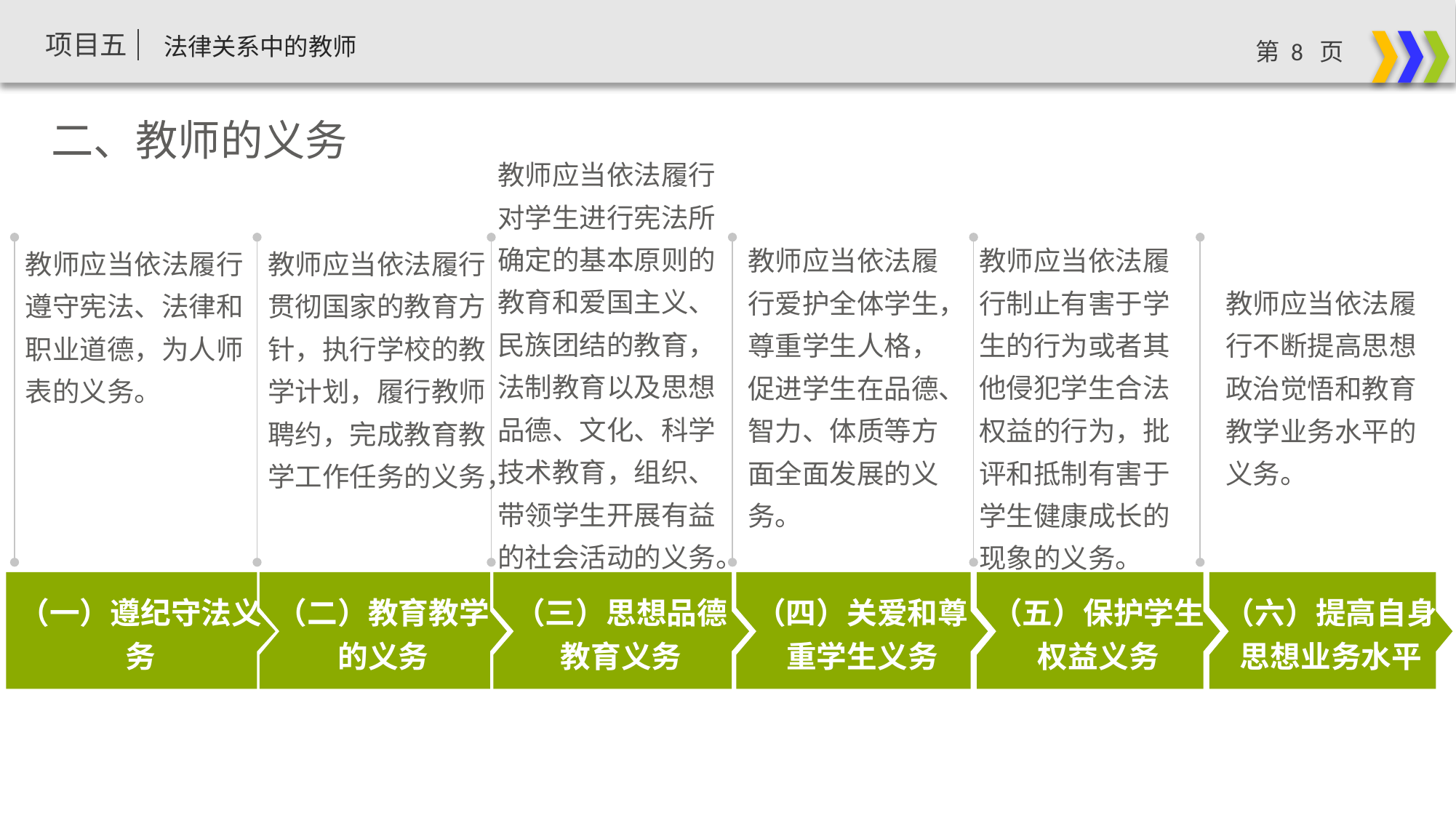

二、教师的义务
教师应当依法履行对学生进行宪法所确定的基本原则的教育和爱国主义、民族团结的教育，法制教育以及思想品德、文化、科学技术教育，组织、带领学生开展有益的社会活动的义务。
教师应当依法履行制止有害于学生的行为或者其他侵犯学生合法权益的行为，批评和抵制有害于学生健康成长的现象的义务。
教师应当依法履行爱护全体学生，尊重学生人格，促进学生在品德、智力、体质等方面全面发展的义务。
教师应当依法履行遵守宪法、法律和职业道德，为人师表的义务。
教师应当依法履行贯彻国家的教育方针，执行学校的教学计划，履行教师聘约，完成教育教学工作任务的义务，
教师应当依法履行不断提高思想政治觉悟和教育教学业务水平的义务。
（一）遵纪守法义务
（二）教育教学的义务
（三）思想品德教育义务
（四）关爱和尊重学生义务
（五）保护学生权益义务
（六）提高自身思想业务水平